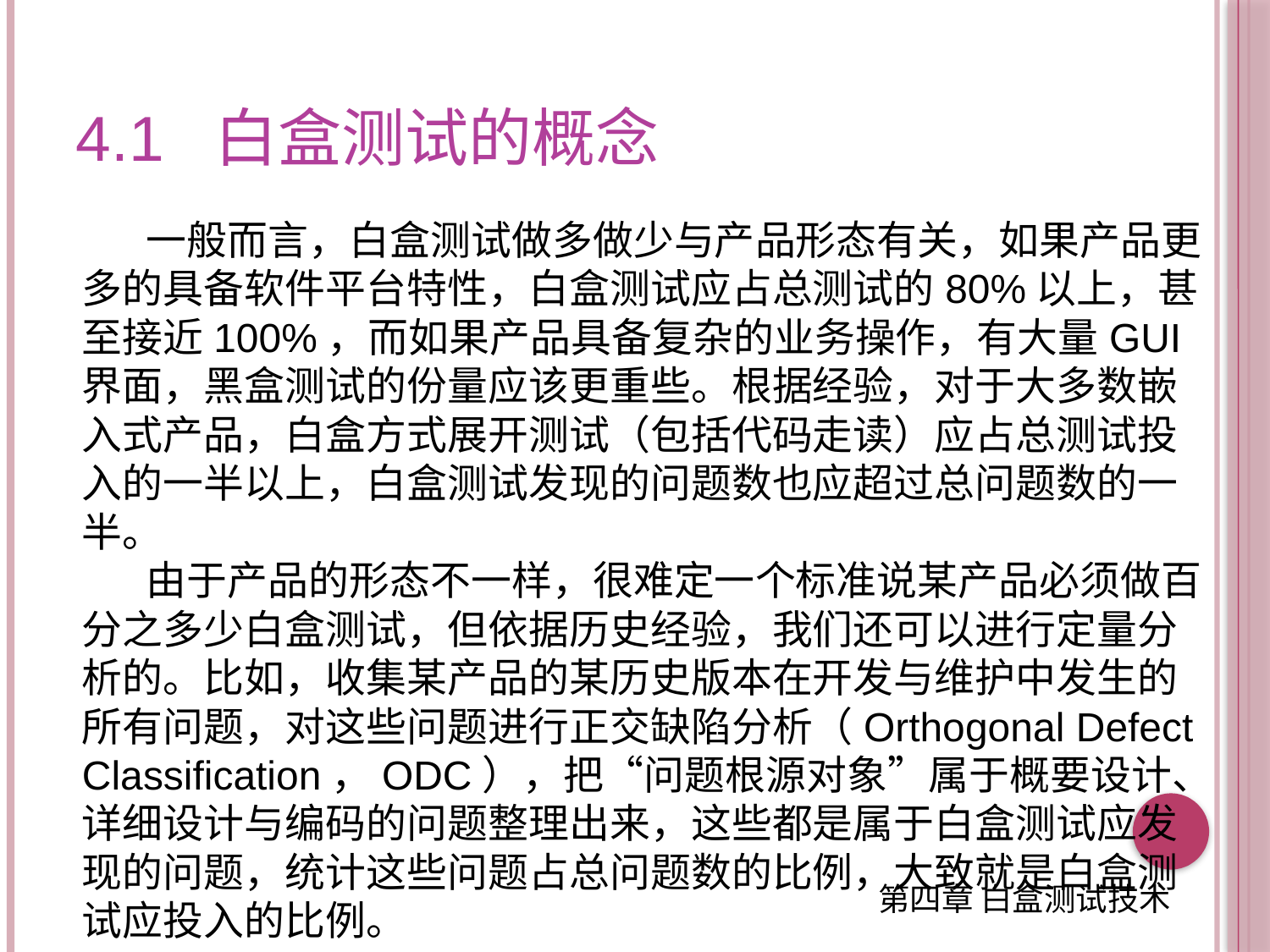

4.1  白盒测试的概念
      一般而言，白盒测试做多做少与产品形态有关，如果产品更多的具备软件平台特性，白盒测试应占总测试的80%以上，甚至接近100%，而如果产品具备复杂的业务操作，有大量GUI界面，黑盒测试的份量应该更重些。根据经验，对于大多数嵌入式产品，白盒方式展开测试（包括代码走读）应占总测试投入的一半以上，白盒测试发现的问题数也应超过总问题数的一半。
      由于产品的形态不一样，很难定一个标准说某产品必须做百分之多少白盒测试，但依据历史经验，我们还可以进行定量分析的。比如，收集某产品的某历史版本在开发与维护中发生的所有问题，对这些问题进行正交缺陷分析（Orthogonal Defect Classification，ODC），把“问题根源对象”属于概要设计、详细设计与编码的问题整理出来，这些都是属于白盒测试应发现的问题，统计这些问题占总问题数的比例，大致就是白盒测试应投入的比例。